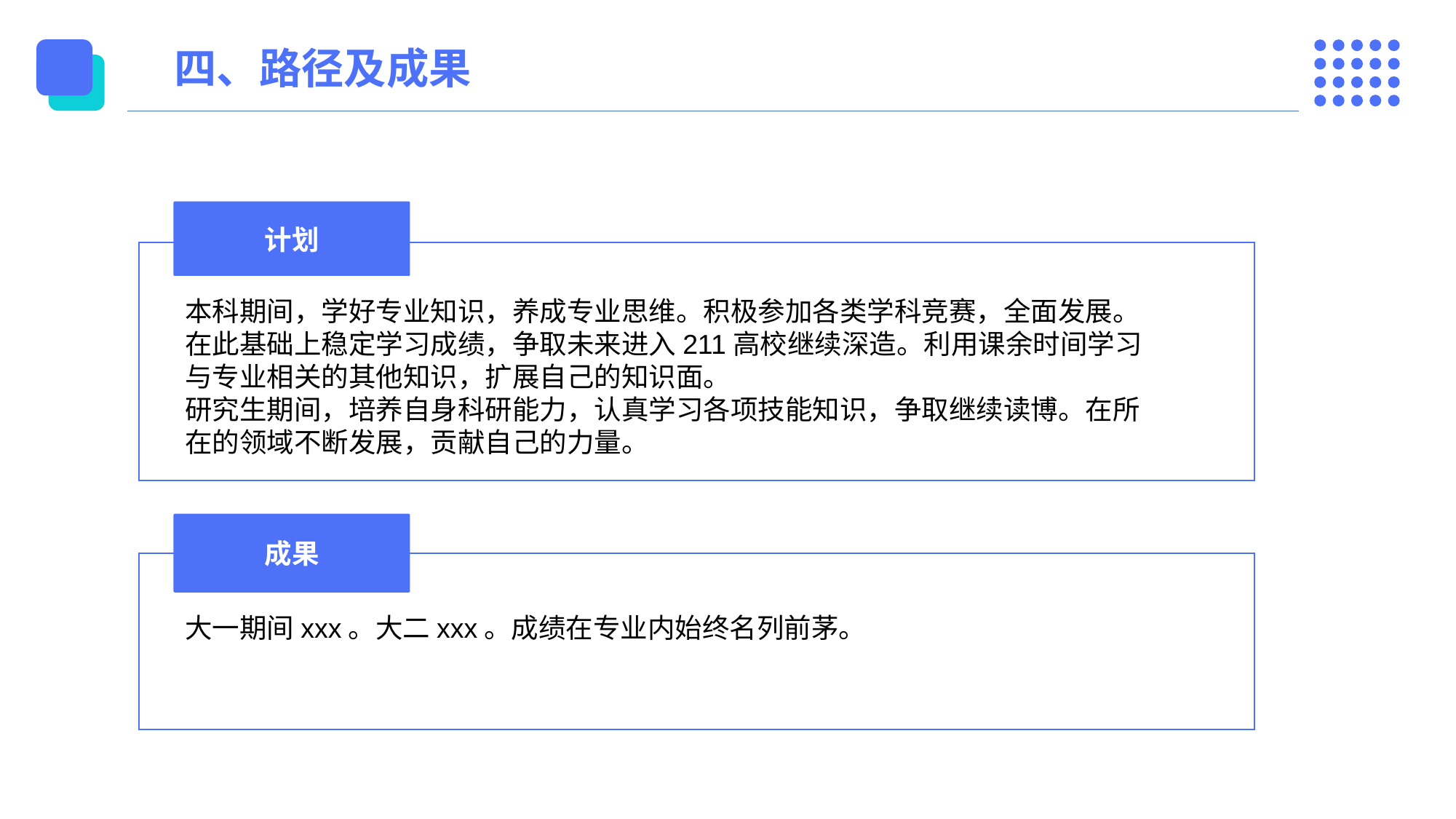

四、路径及成果

计划

本科期间，学好专业知识，养成专业思维。积极参加各类学科竞赛，全面发展。在此基础上稳定学习成绩，争取未来进入211高校继续深造。利用课余时间学习与专业相关的其他知识，扩展自己的知识面。
研究生期间，培养自身科研能力，认真学习各项技能知识，争取继续读博。在所在的领域不断发展，贡献自己的力量。

成果

大一期间xxx。大二xxx。成绩在专业内始终名列前茅。